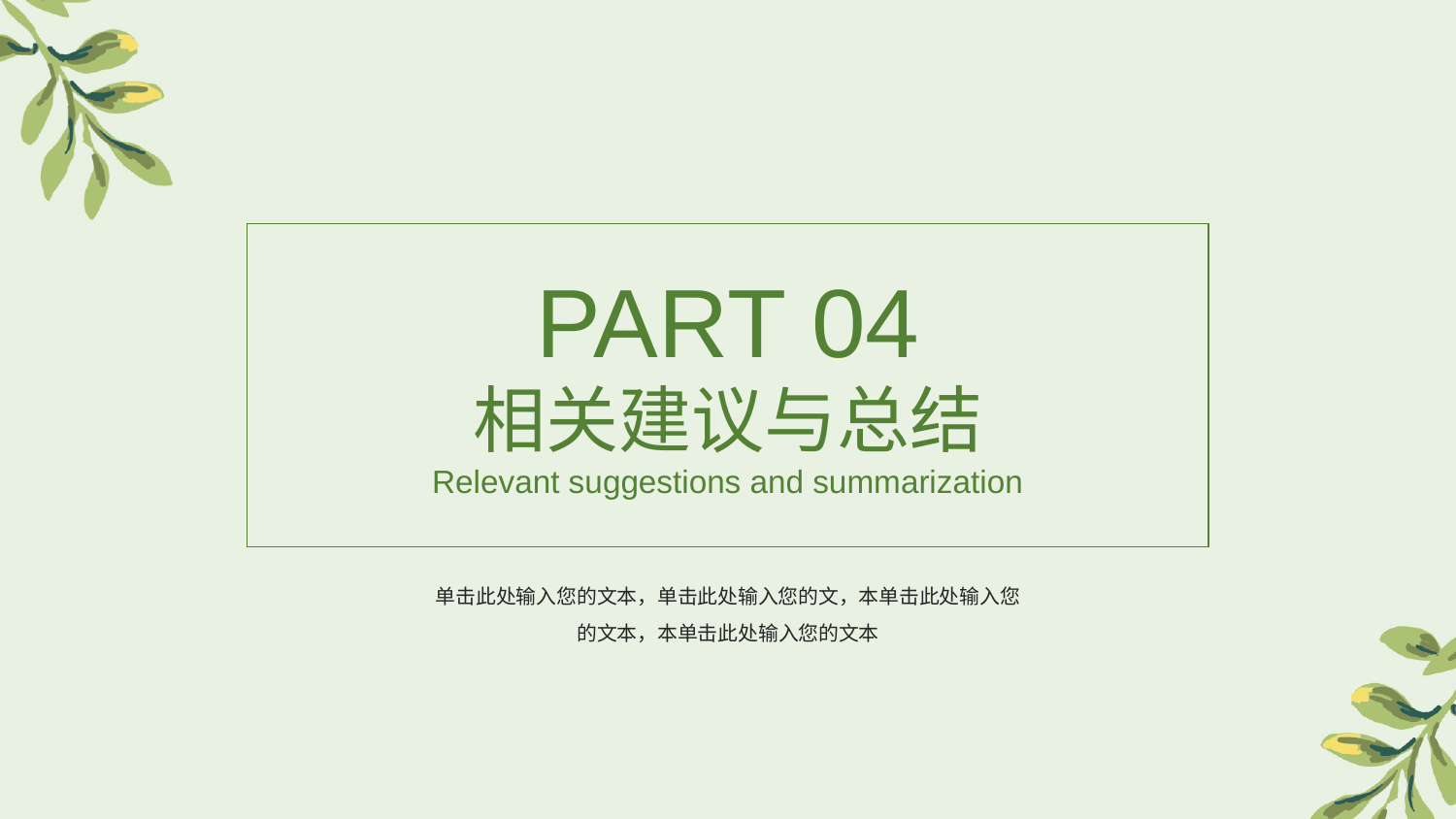

PART 04
相关建议与总结
Relevant suggestions and summarization
单击此处输入您的文本，单击此处输入您的文，本单击此处输入您的文本，本单击此处输入您的文本